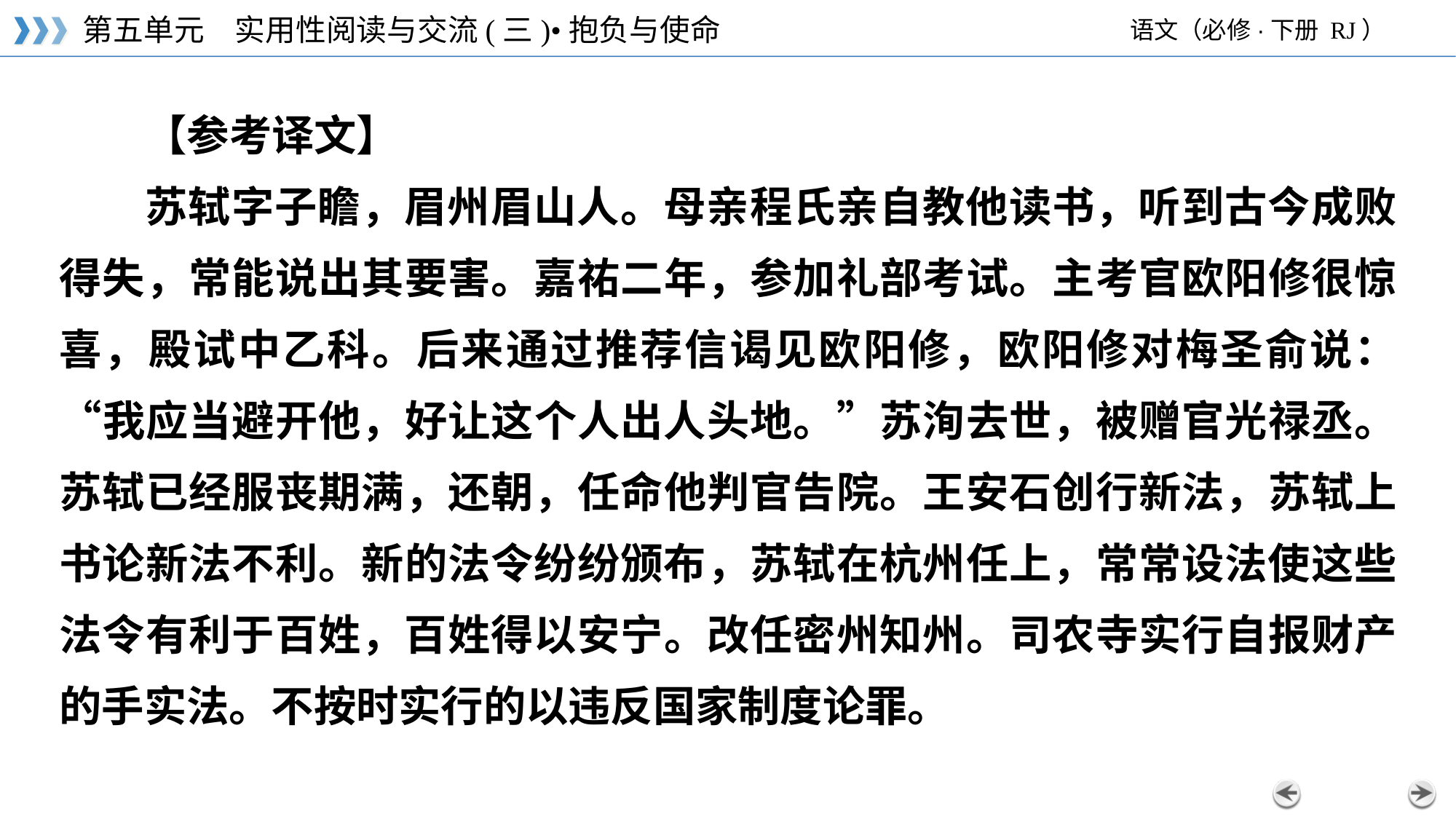

【参考译文】
苏轼字子瞻，眉州眉山人。母亲程氏亲自教他读书，听到古今成败得失，常能说出其要害。嘉祐二年，参加礼部考试。主考官欧阳修很惊喜，殿试中乙科。后来通过推荐信谒见欧阳修，欧阳修对梅圣俞说：“我应当避开他，好让这个人出人头地。”苏洵去世，被赠官光禄丞。苏轼已经服丧期满，还朝，任命他判官告院。王安石创行新法，苏轼上书论新法不利。新的法令纷纷颁布，苏轼在杭州任上，常常设法使这些法令有利于百姓，百姓得以安宁。改任密州知州。司农寺实行自报财产的手实法。不按时实行的以违反国家制度论罪。